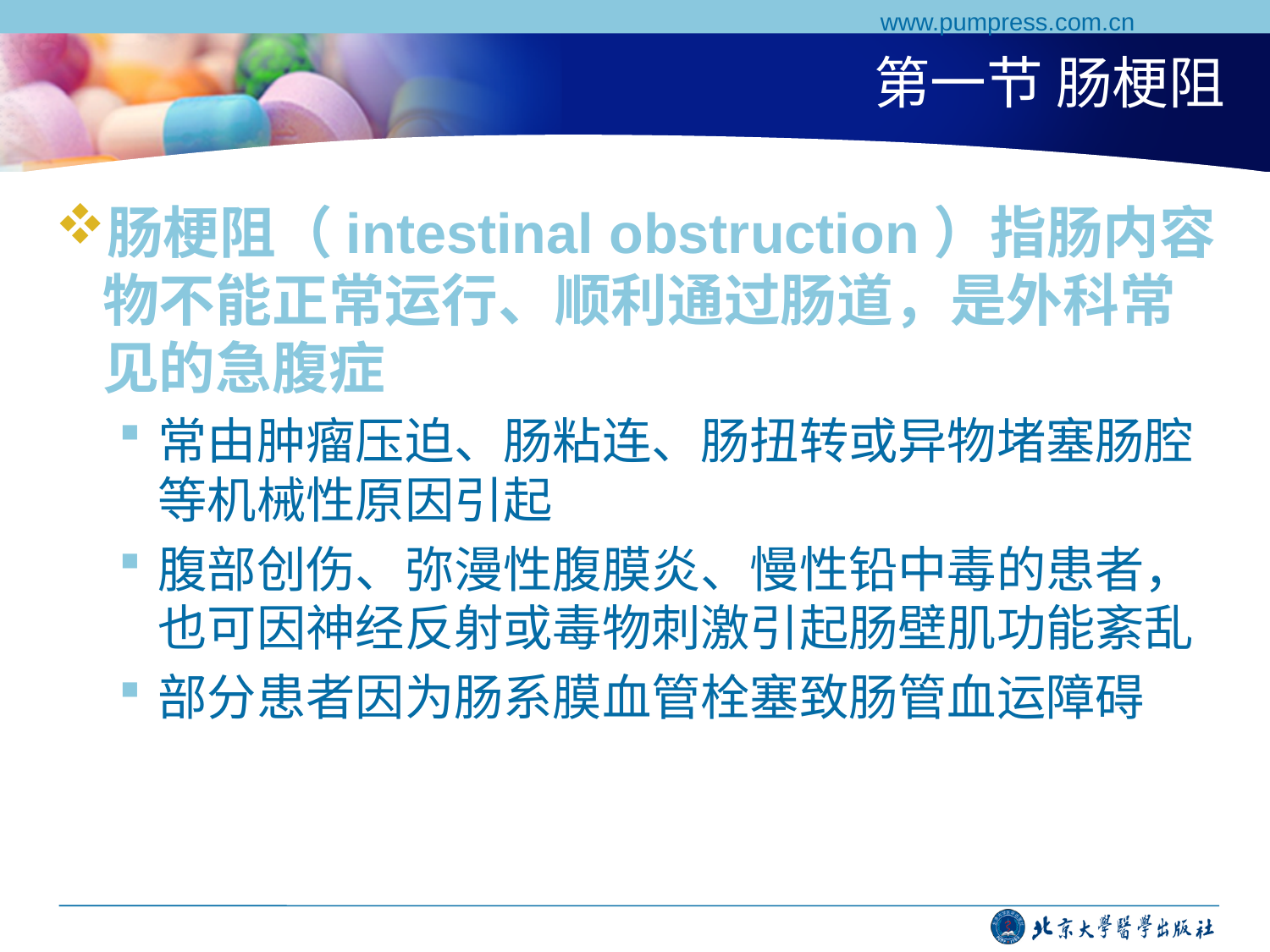

www.pumpress.com.cn
# 第一节 肠梗阻
肠梗阻（intestinal obstruction）指肠内容物不能正常运行、顺利通过肠道，是外科常见的急腹症
常由肿瘤压迫、肠粘连、肠扭转或异物堵塞肠腔等机械性原因引起
腹部创伤、弥漫性腹膜炎、慢性铅中毒的患者，也可因神经反射或毒物刺激引起肠壁肌功能紊乱
部分患者因为肠系膜血管栓塞致肠管血运障碍